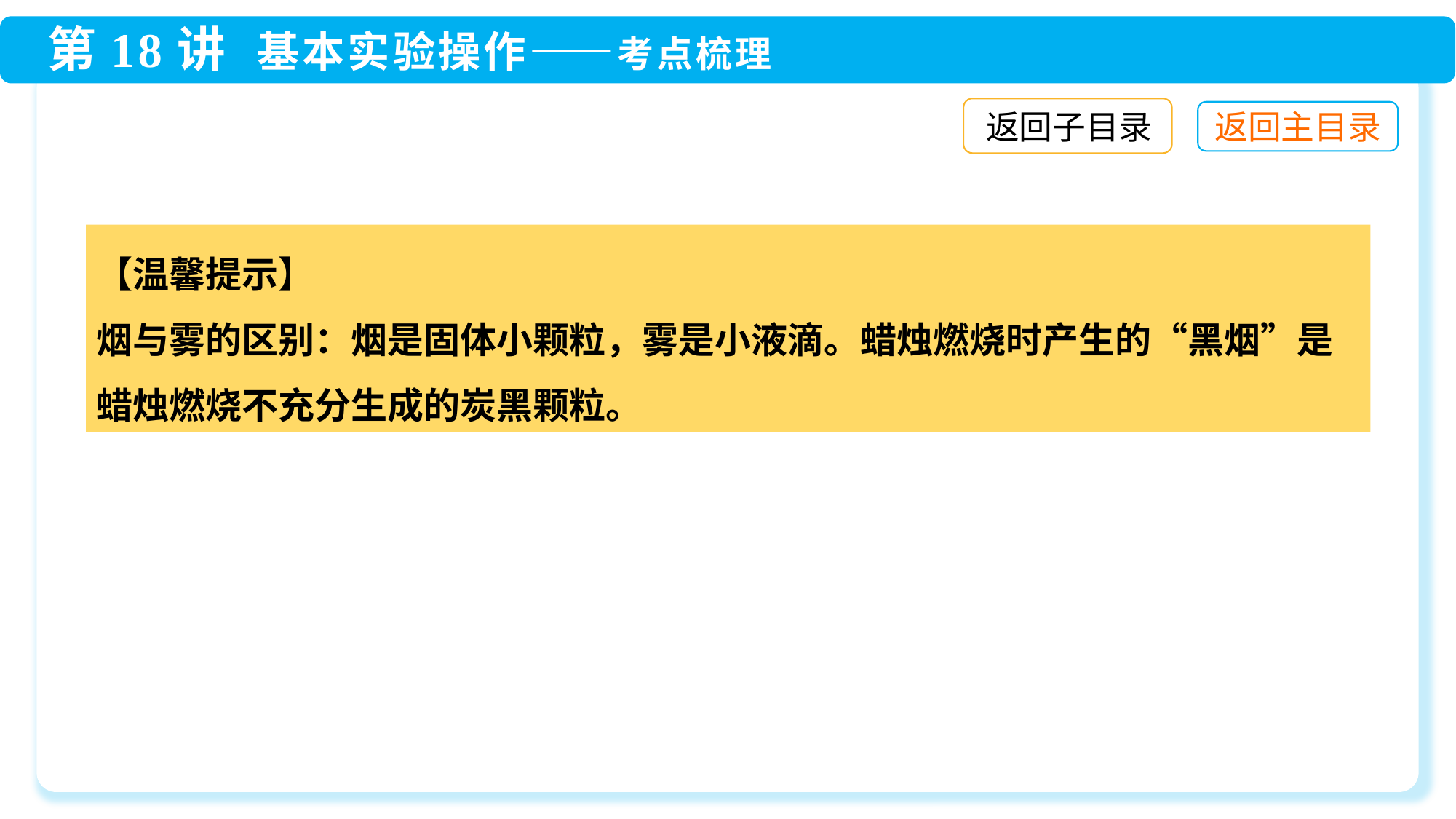

返回子目录
【温馨提示】
烟与雾的区别：烟是固体小颗粒，雾是小液滴。蜡烛燃烧时产生的“黑烟”是蜡烛燃烧不充分生成的炭黑颗粒。